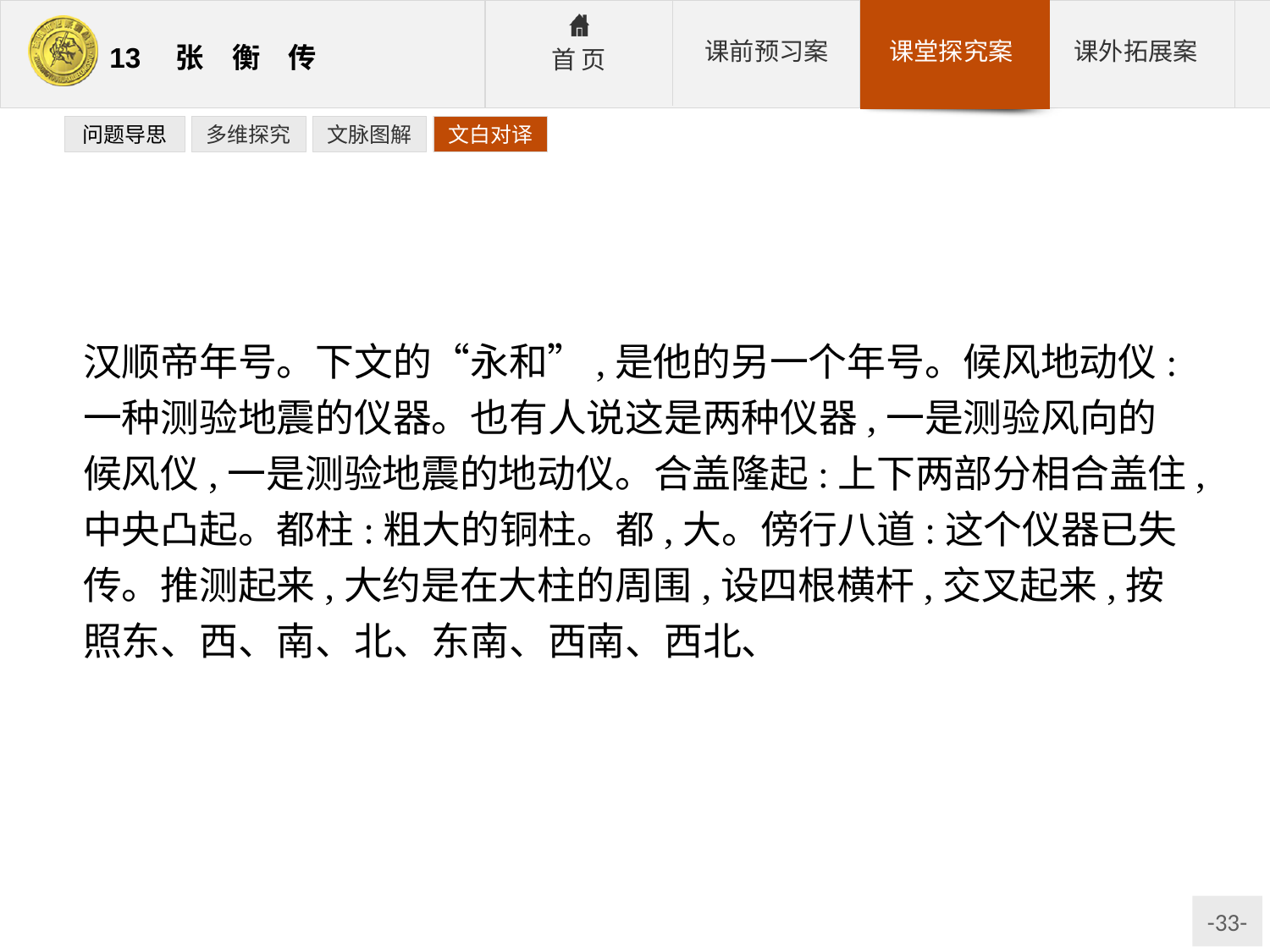

问题导思
多维探究
文脉图解
文白对译
汉顺帝年号。下文的“永和”,是他的另一个年号。候风地动仪:一种测验地震的仪器。也有人说这是两种仪器,一是测验风向的候风仪,一是测验地震的地动仪。合盖隆起:上下两部分相合盖住,中央凸起。都柱:粗大的铜柱。都,大。傍行八道:这个仪器已失传。推测起来,大约是在大柱的周围,设四根横杆,交叉起来,按照东、西、南、北、东南、西南、西北、